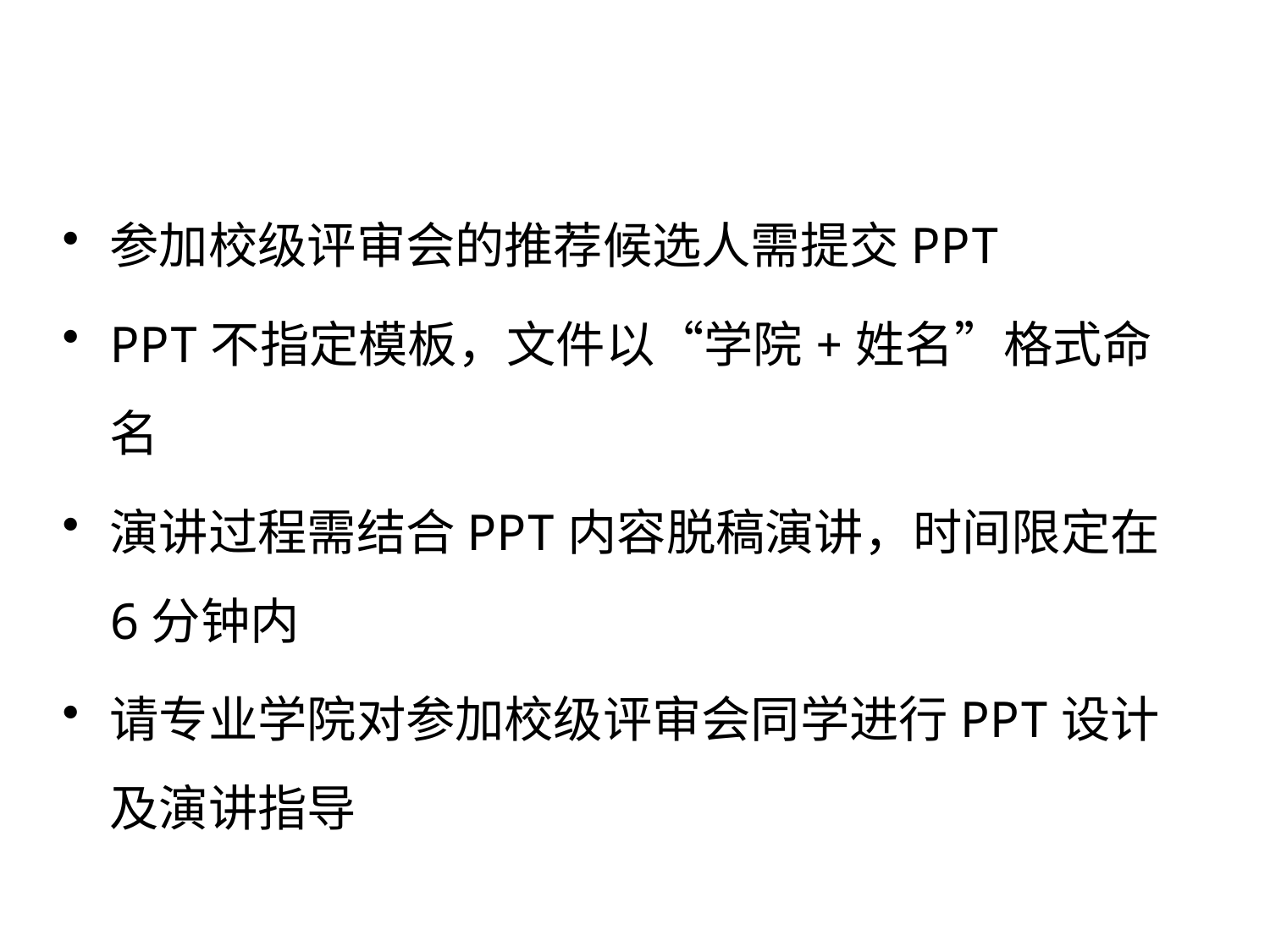

参加校级评审会的推荐候选人需提交PPT
PPT不指定模板，文件以“学院+姓名”格式命名
演讲过程需结合PPT内容脱稿演讲，时间限定在6分钟内
请专业学院对参加校级评审会同学进行PPT设计及演讲指导